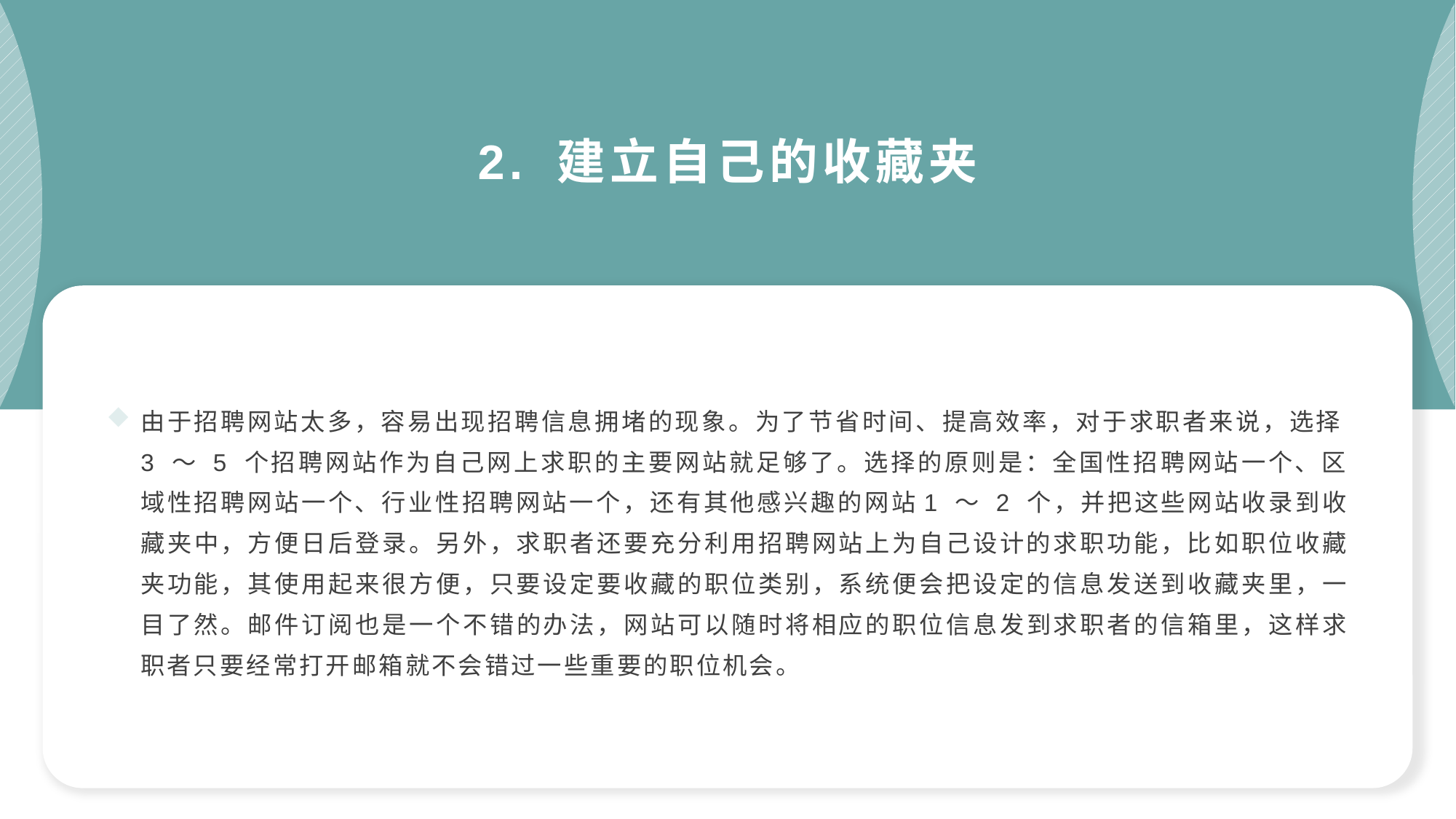

2. 建立自己的收藏夹

由于招聘网站太多，容易出现招聘信息拥堵的现象。为了节省时间、提高效率，对于求职者来说，选择3 ～ 5 个招聘网站作为自己网上求职的主要网站就足够了。选择的原则是：全国性招聘网站一个、区域性招聘网站一个、行业性招聘网站一个，还有其他感兴趣的网站1 ～ 2 个，并把这些网站收录到收藏夹中，方便日后登录。另外，求职者还要充分利用招聘网站上为自己设计的求职功能，比如职位收藏夹功能，其使用起来很方便，只要设定要收藏的职位类别，系统便会把设定的信息发送到收藏夹里，一目了然。邮件订阅也是一个不错的办法，网站可以随时将相应的职位信息发到求职者的信箱里，这样求职者只要经常打开邮箱就不会错过一些重要的职位机会。